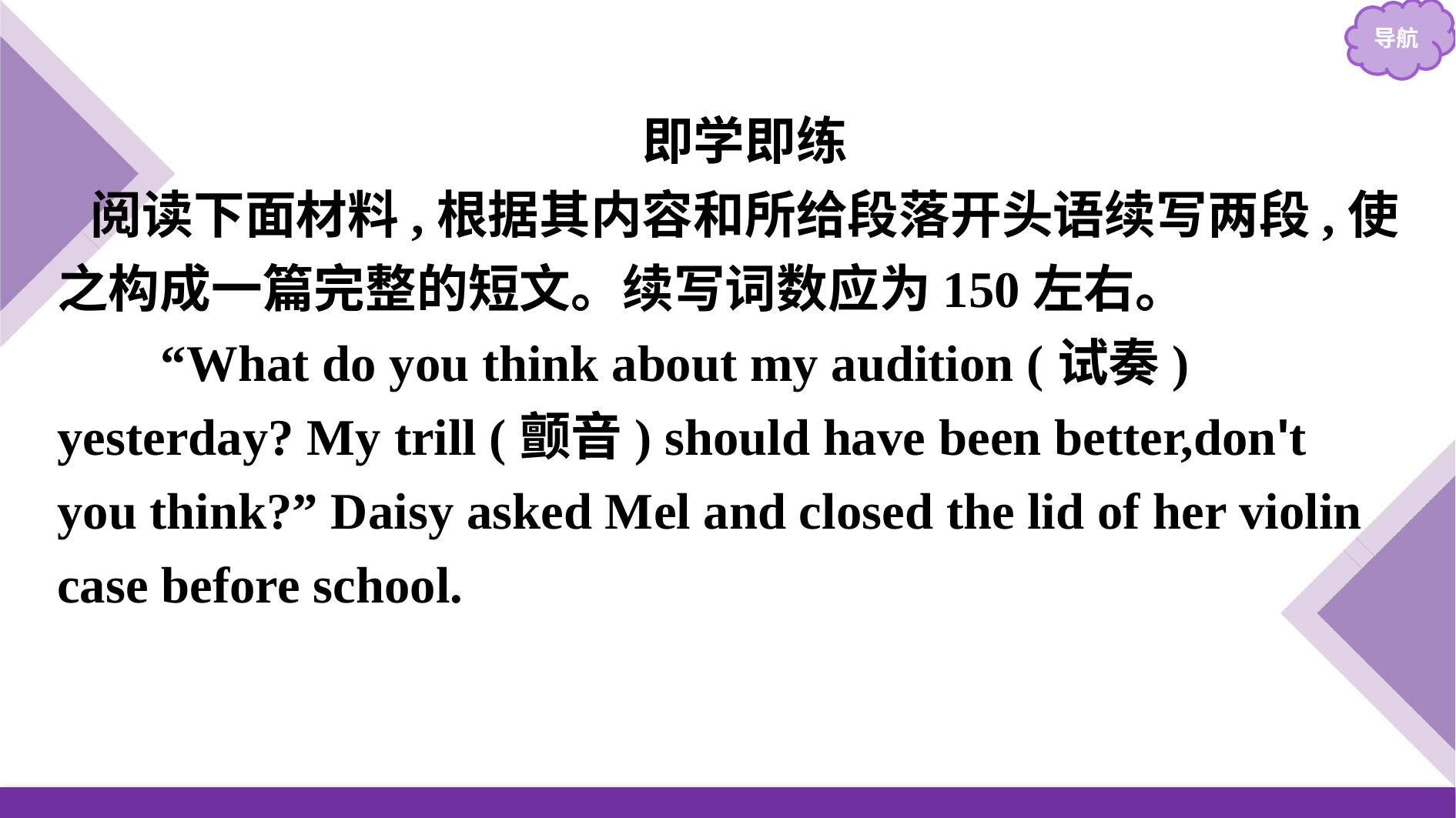

即学即练
阅读下面材料,根据其内容和所给段落开头语续写两段,使之构成一篇完整的短文。续写词数应为150左右。
 “What do you think about my audition (试奏) yesterday? My trill (颤音) should have been better,don't you think?” Daisy asked Mel and closed the lid of her violin case before school.